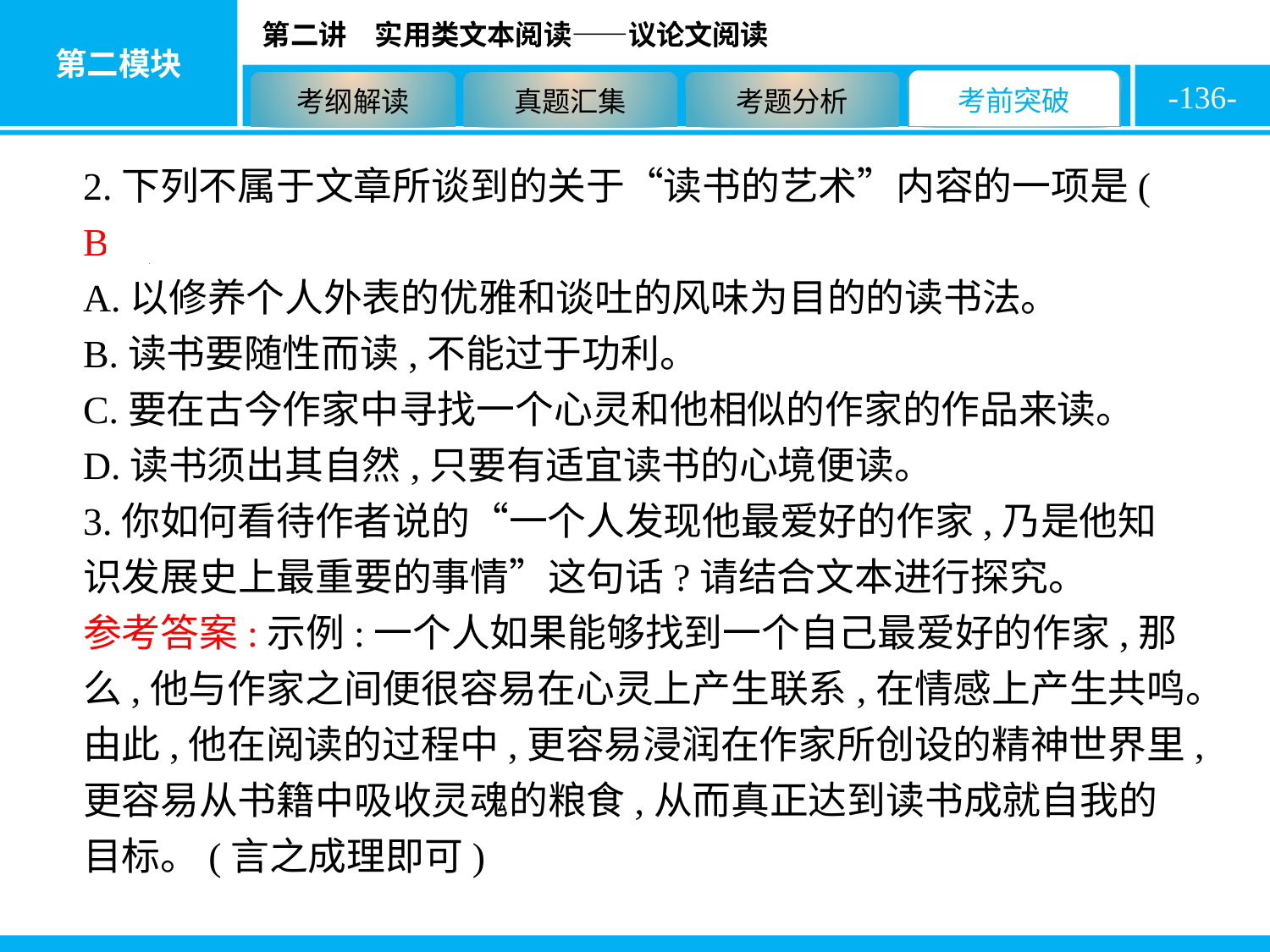

-136-
2.下列不属于文章所谈到的关于“读书的艺术”内容的一项是(    B    )
A.以修养个人外表的优雅和谈吐的风味为目的的读书法。
B.读书要随性而读,不能过于功利。
C.要在古今作家中寻找一个心灵和他相似的作家的作品来读。
D.读书须出其自然,只要有适宜读书的心境便读。
3.你如何看待作者说的“一个人发现他最爱好的作家,乃是他知识发展史上最重要的事情”这句话?请结合文本进行探究。
参考答案:示例:一个人如果能够找到一个自己最爱好的作家,那么,他与作家之间便很容易在心灵上产生联系,在情感上产生共鸣。由此,他在阅读的过程中,更容易浸润在作家所创设的精神世界里,更容易从书籍中吸收灵魂的粮食,从而真正达到读书成就自我的目标。(言之成理即可)